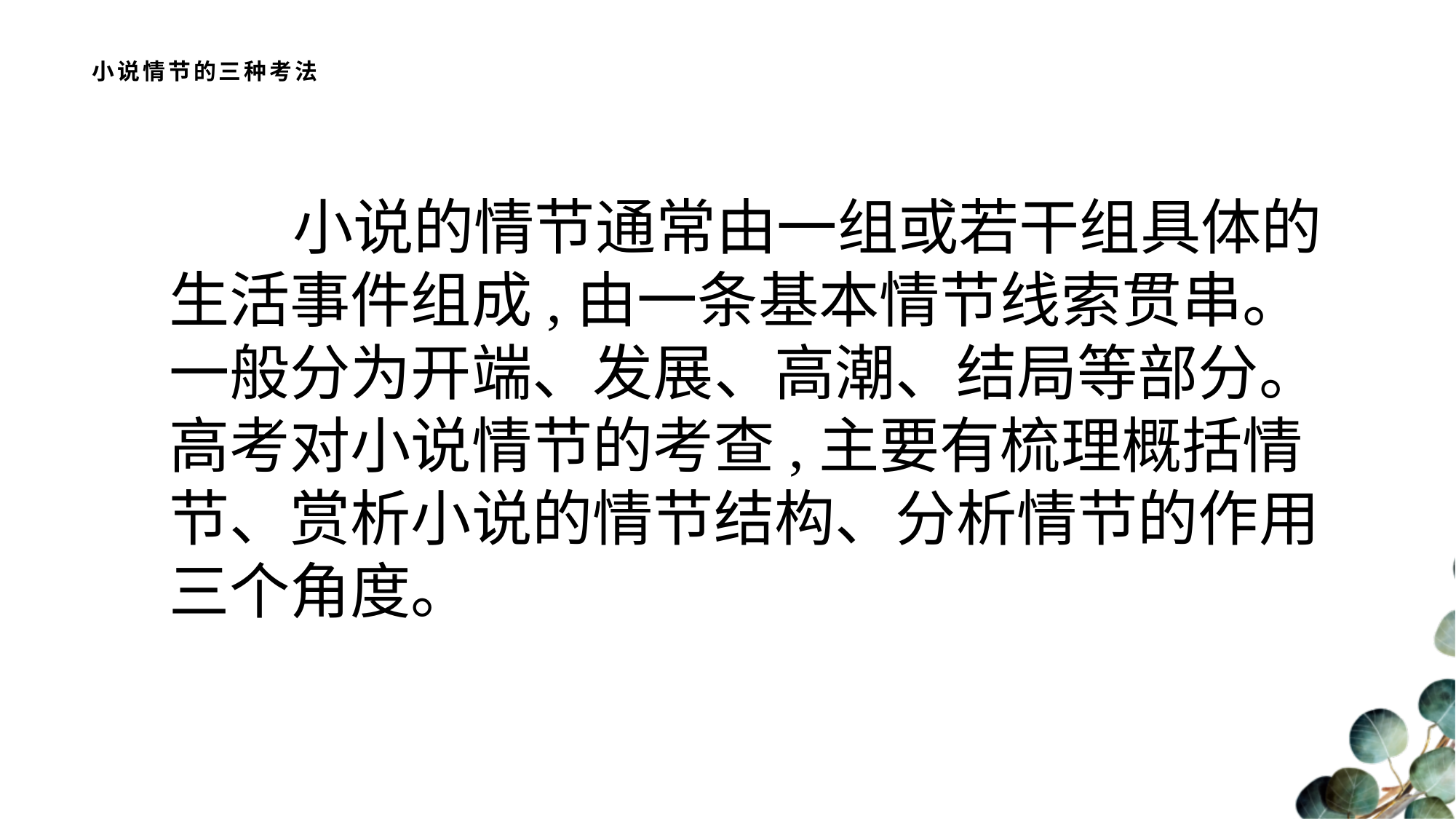

# 小说情节的三种考法
        小说的情节通常由一组或若干组具体的生活事件组成,由一条基本情节线索贯串。一般分为开端、发展、高潮、结局等部分。高考对小说情节的考查,主要有梳理概括情节、赏析小说的情节结构、分析情节的作用三个角度。